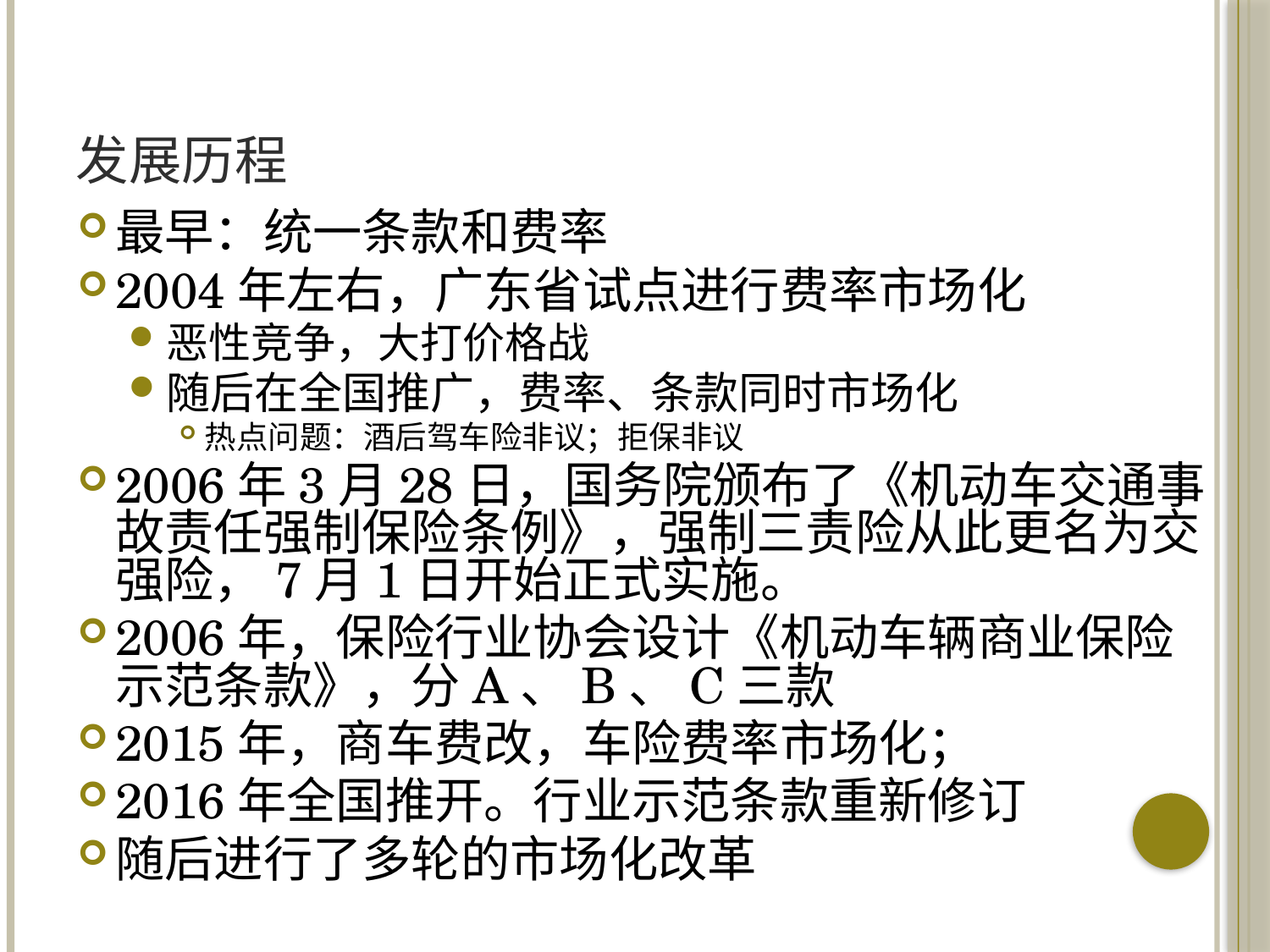

# 发展历程
最早：统一条款和费率
2004年左右，广东省试点进行费率市场化
恶性竞争，大打价格战
随后在全国推广，费率、条款同时市场化
热点问题：酒后驾车险非议；拒保非议
2006年3月28日，国务院颁布了《机动车交通事故责任强制保险条例》，强制三责险从此更名为交强险，7月1日开始正式实施。
2006年，保险行业协会设计《机动车辆商业保险示范条款》，分A、B、C三款
2015年，商车费改，车险费率市场化；
2016年全国推开。行业示范条款重新修订
随后进行了多轮的市场化改革